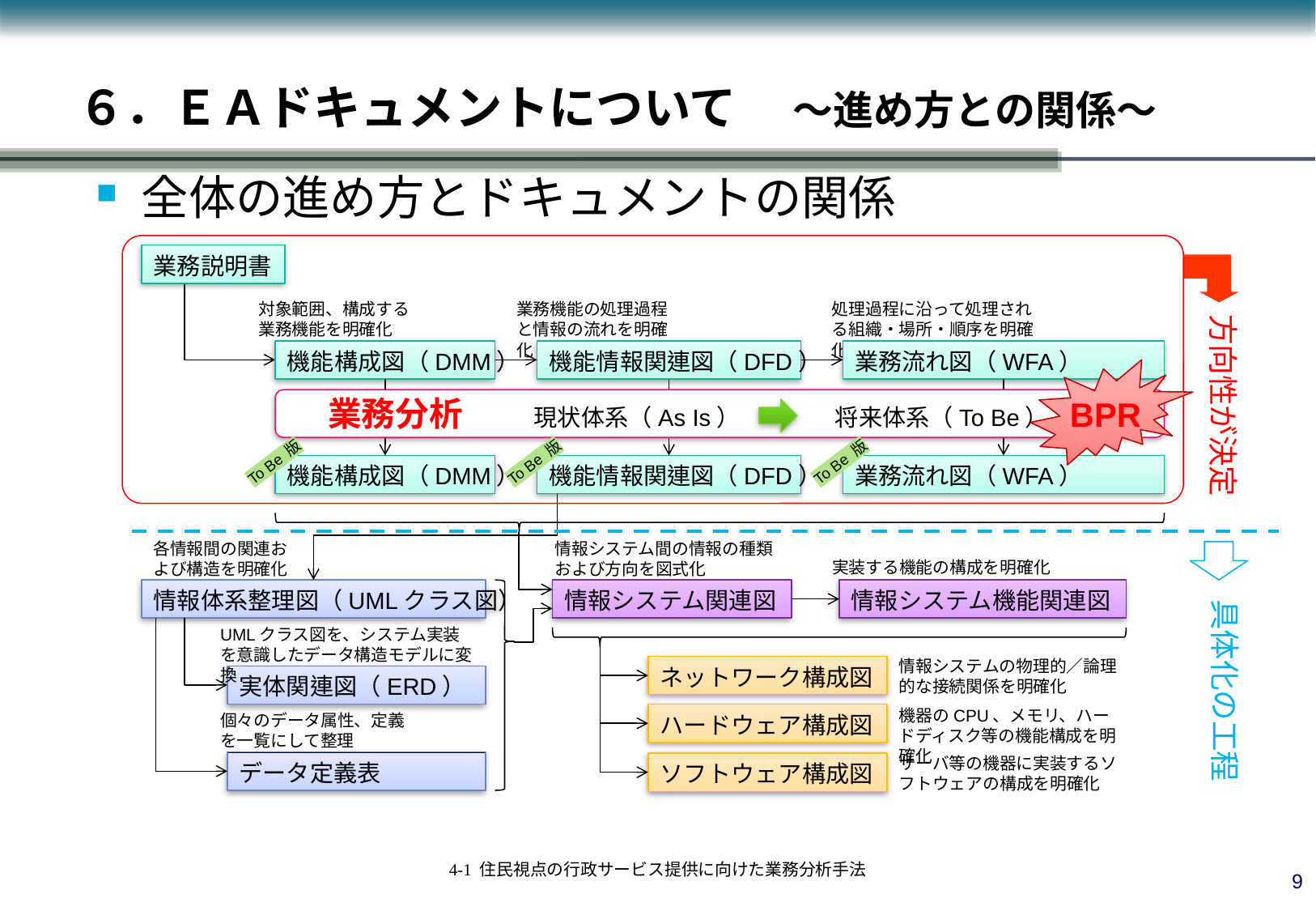

６．ＥＡドキュメントについて　 ～進め方との関係～

全体の進め方とドキュメントの関係

業務説明書

対象範囲、構成する業務機能を明確化
業務機能の処理過程と情報の流れを明確化
処理過程に沿って処理される組織・場所・順序を明確化
方向性が決定
機能構成図（DMM）
機能情報関連図（DFD）
業務流れ図（WFA）

BPR
業務分析　　　現状体系（As Is）　　　　将来体系（To Be）

To Be 版
To Be 版
To Be 版
機能構成図（DMM）
機能情報関連図（DFD）

業務流れ図（WFA）

各情報間の関連および構造を明確化
情報システム間の情報の種類および方向を図式化

実装する機能の構成を明確化

情報体系整理図（UMLクラス図）

情報システム関連図
情報システム機能関連図

具体化の工程

UMLクラス図を、システム実装を意識したデータ構造モデルに変換

情報システムの物理的／論理的な接続関係を明確化
ネットワーク構成図
実体関連図（ERD）
機器のCPU、メモリ、ハードディスク等の機能構成を明確化
個々のデータ属性、定義を一覧にして整理
ハードウェア構成図
サーバ等の機器に実装するソフトウェアの構成を明確化
データ定義表
ソフトウェア構成図
9
4-1 住民視点の行政サービス提供に向けた業務分析手法